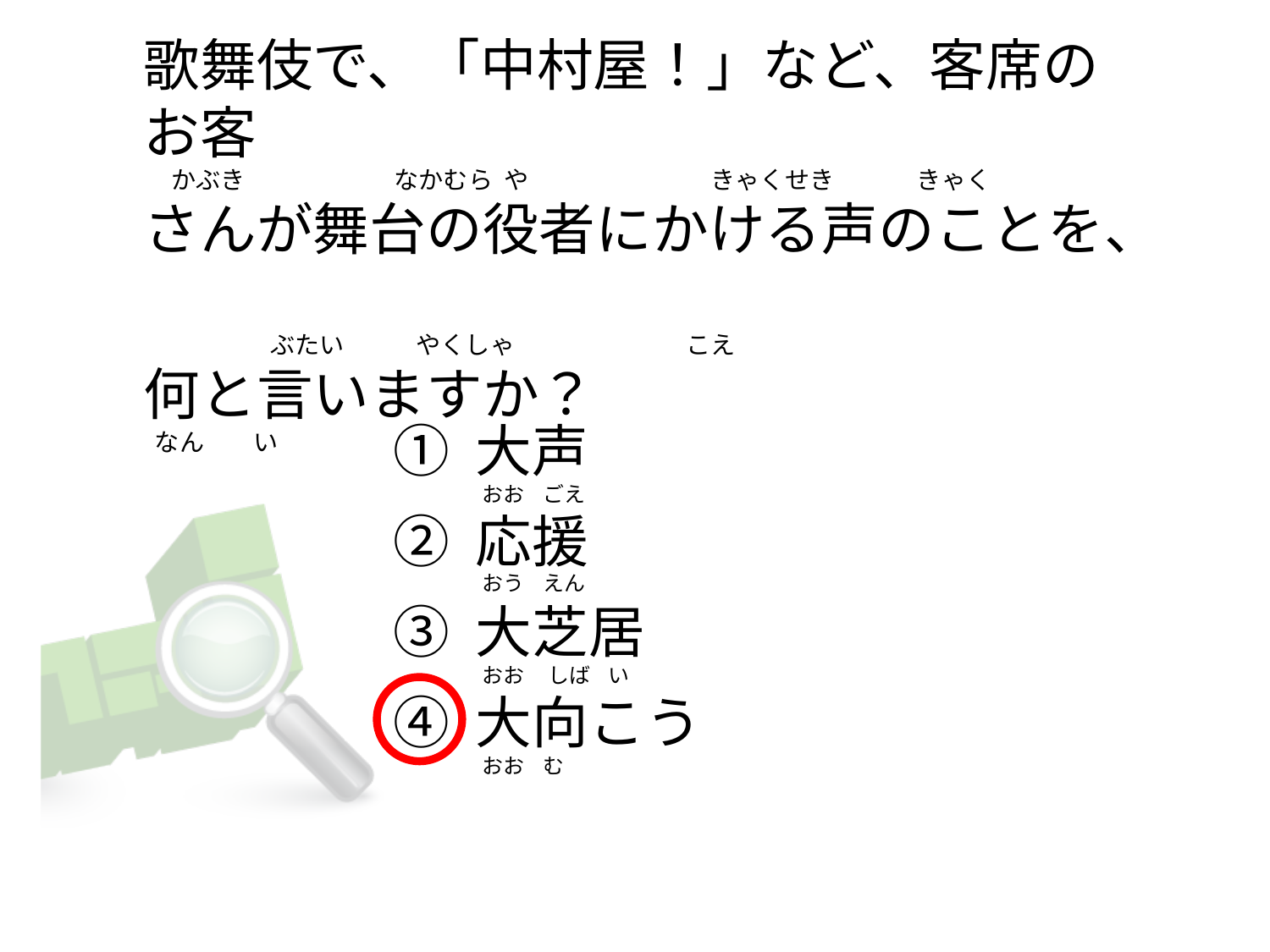

# 歌舞伎で、「中村屋！」など、客席のお客      かぶき                           なかむら  や                                 きゃくせき               きゃく さんが舞台の役者にかける声のことを、                        ぶたい             やくしゃ                               こえ 何と言いますか？  なん         い
① 大声
② 応援
③ 大芝居
④ 大向こう
   おお    ごえ
   おう    えん
   おお     しば    い

   おお    む